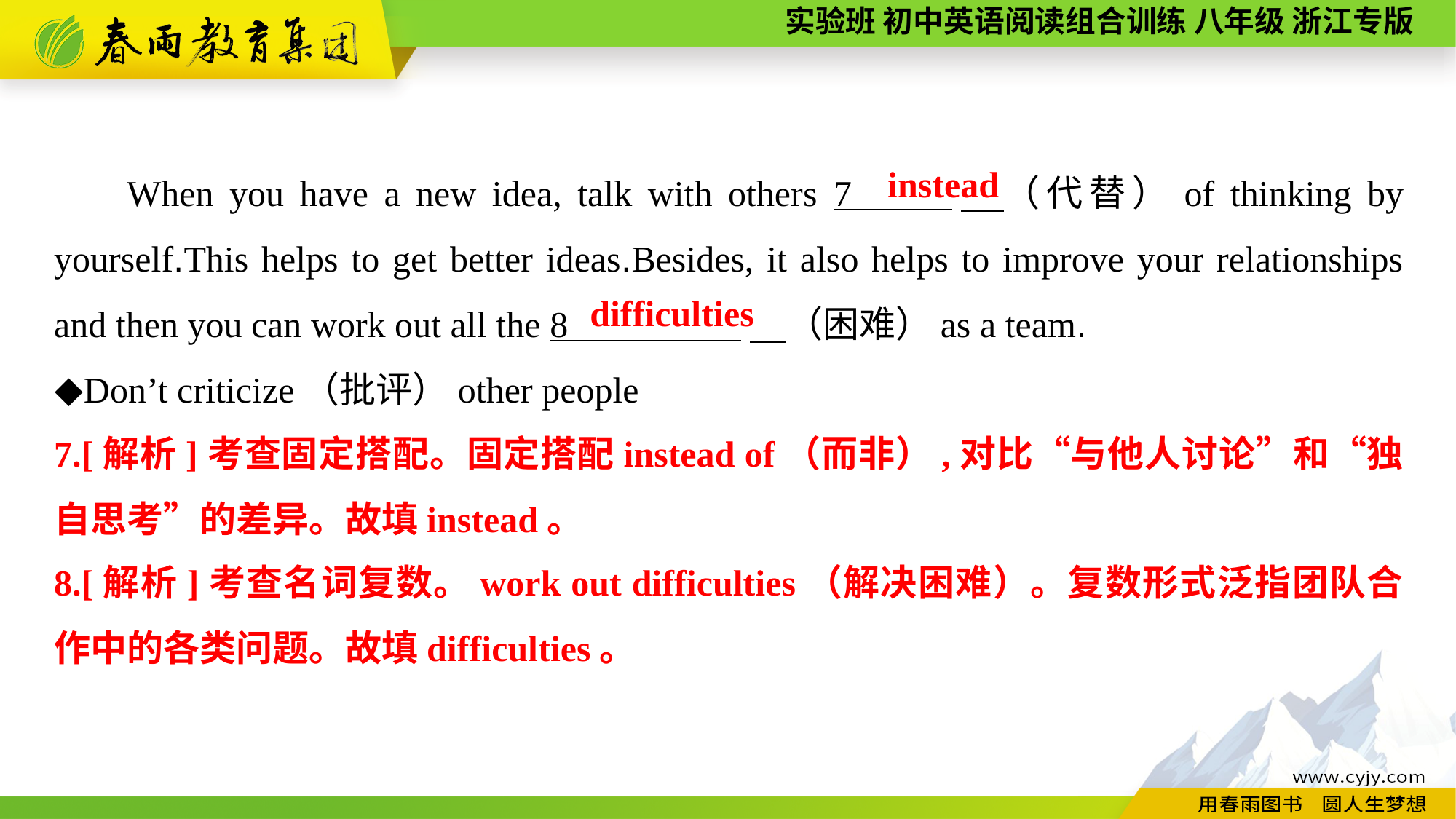

When you have a new idea, talk with others 7      　（代替）of thinking by yourself.This helps to get better ideas.Besides, it also helps to improve your relationships and then you can work out all the 8                   　（困难）as a team.
◆Don’t criticize（批评）other people
instead
difficulties
7.[解析]考查固定搭配。固定搭配instead of（而非）,对比“与他人讨论”和“独自思考”的差异。故填instead。
8.[解析]考查名词复数。work out difficulties（解决困难）。复数形式泛指团队合作中的各类问题。故填difficulties。